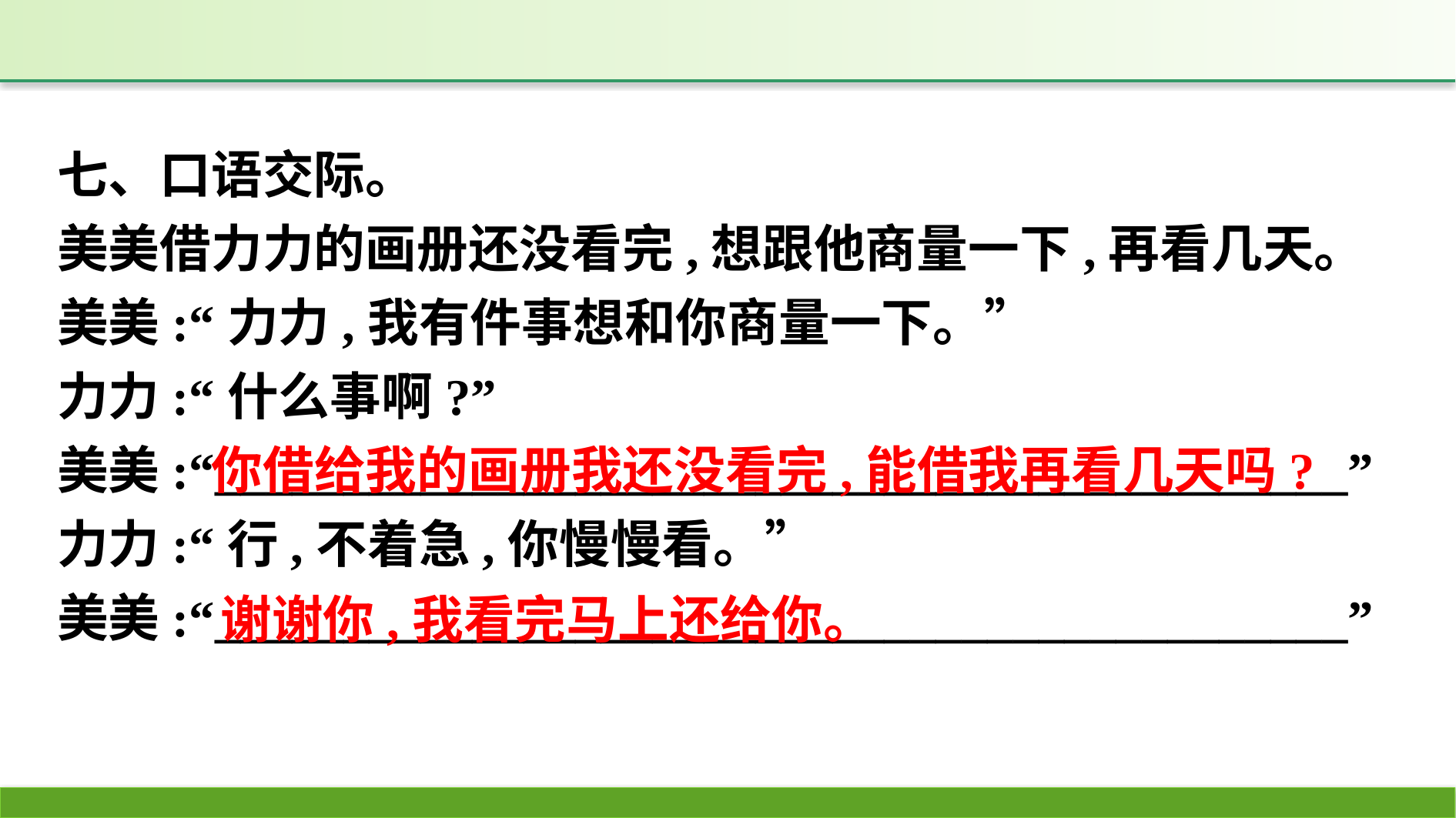

七、口语交际。
美美借力力的画册还没看完,想跟他商量一下,再看几天。
美美:“力力,我有件事想和你商量一下。”
力力:“什么事啊?”
美美:“____________________________________________”
力力:“行,不着急,你慢慢看。”
美美:“____________________________________________”
你借给我的画册我还没看完,能借我再看几天吗?
谢谢你,我看完马上还给你。